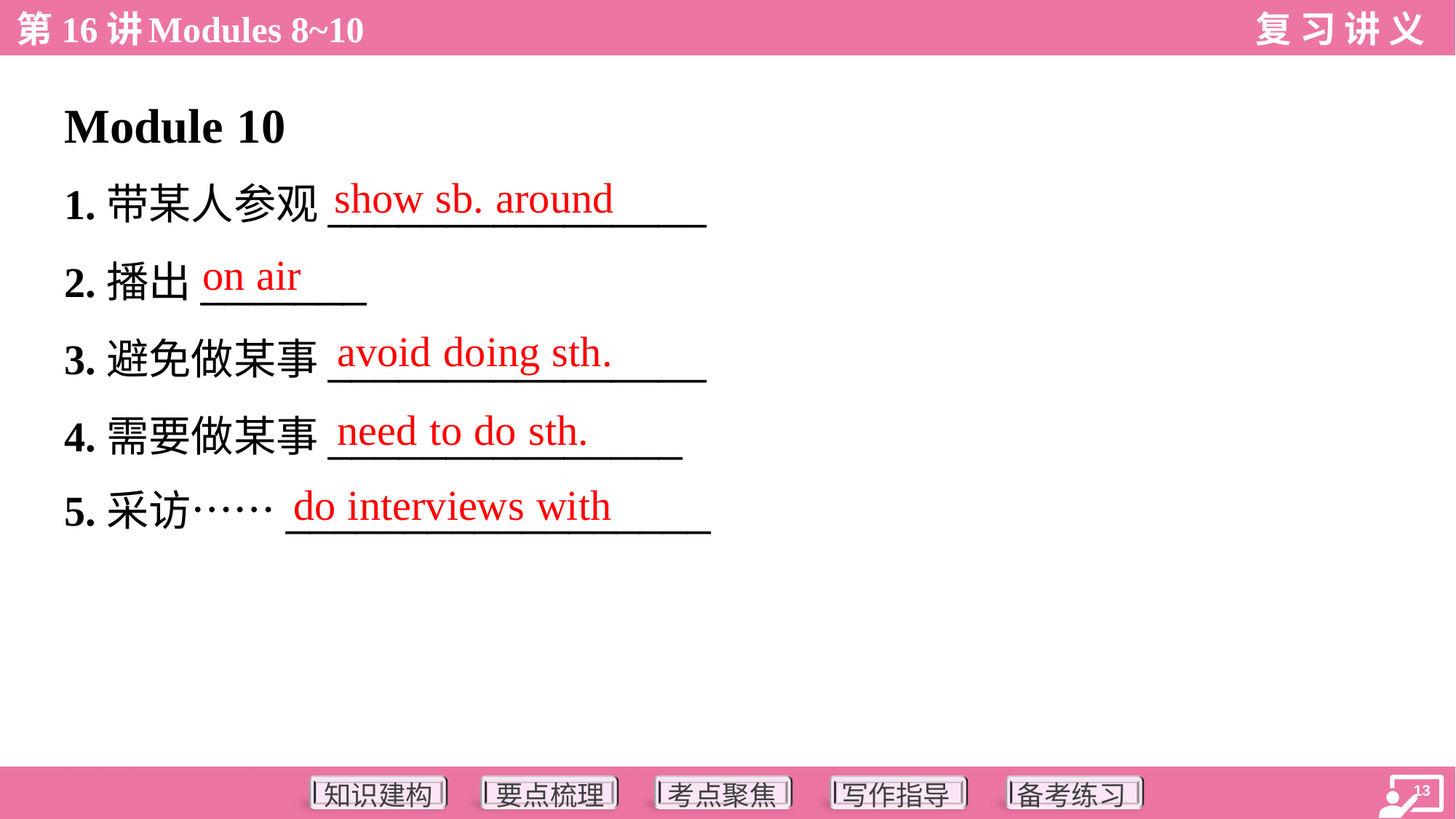

Module 10
show sb. around
1.带某人参观________________
2.播出_______
3.避免做某事________________
4.需要做某事_______________
5.采访……__________________
on air
avoid doing sth.
need to do sth.
do interviews with